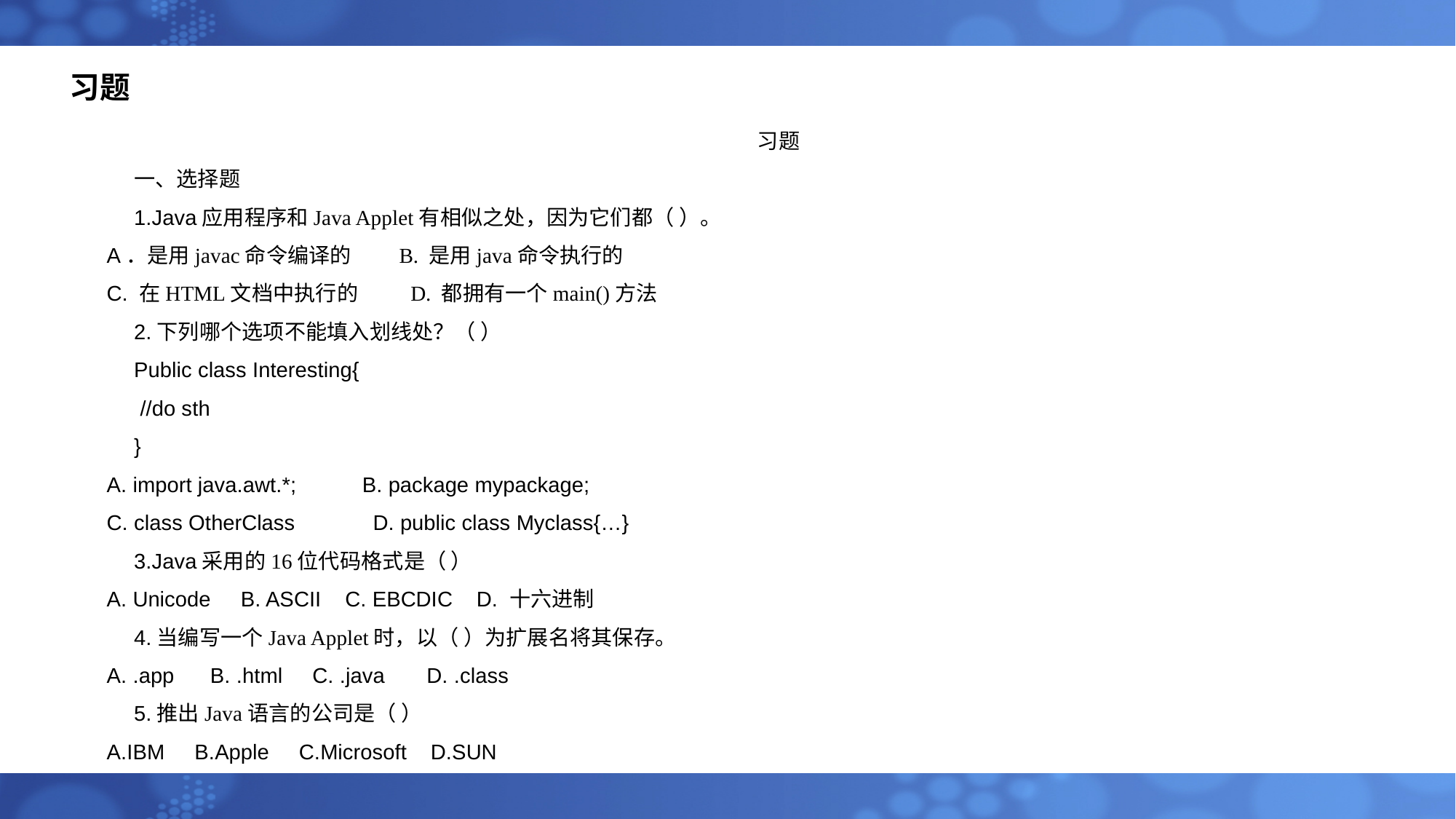

# 习题
习题
一、选择题
1.Java应用程序和Java Applet有相似之处，因为它们都（ ）。
A．是用javac命令编译的         B. 是用java命令执行的
C. 在HTML文档中执行的          D. 都拥有一个main()方法
2.下列哪个选项不能填入划线处？（ ）
Public class Interesting{
 //do sth
}
A. import java.awt.*;           B. package mypackage;
C. class OtherClass             D. public class Myclass{…}
3.Java采用的16位代码格式是（ ）
A. Unicode     B. ASCII    C. EBCDIC    D. 十六进制
4.当编写一个Java Applet时，以（ ）为扩展名将其保存。
A. .app      B. .html     C. .java       D. .class
5.推出Java语言的公司是（ ）
A.IBM     B.Apple     C.Microsoft    D.SUN